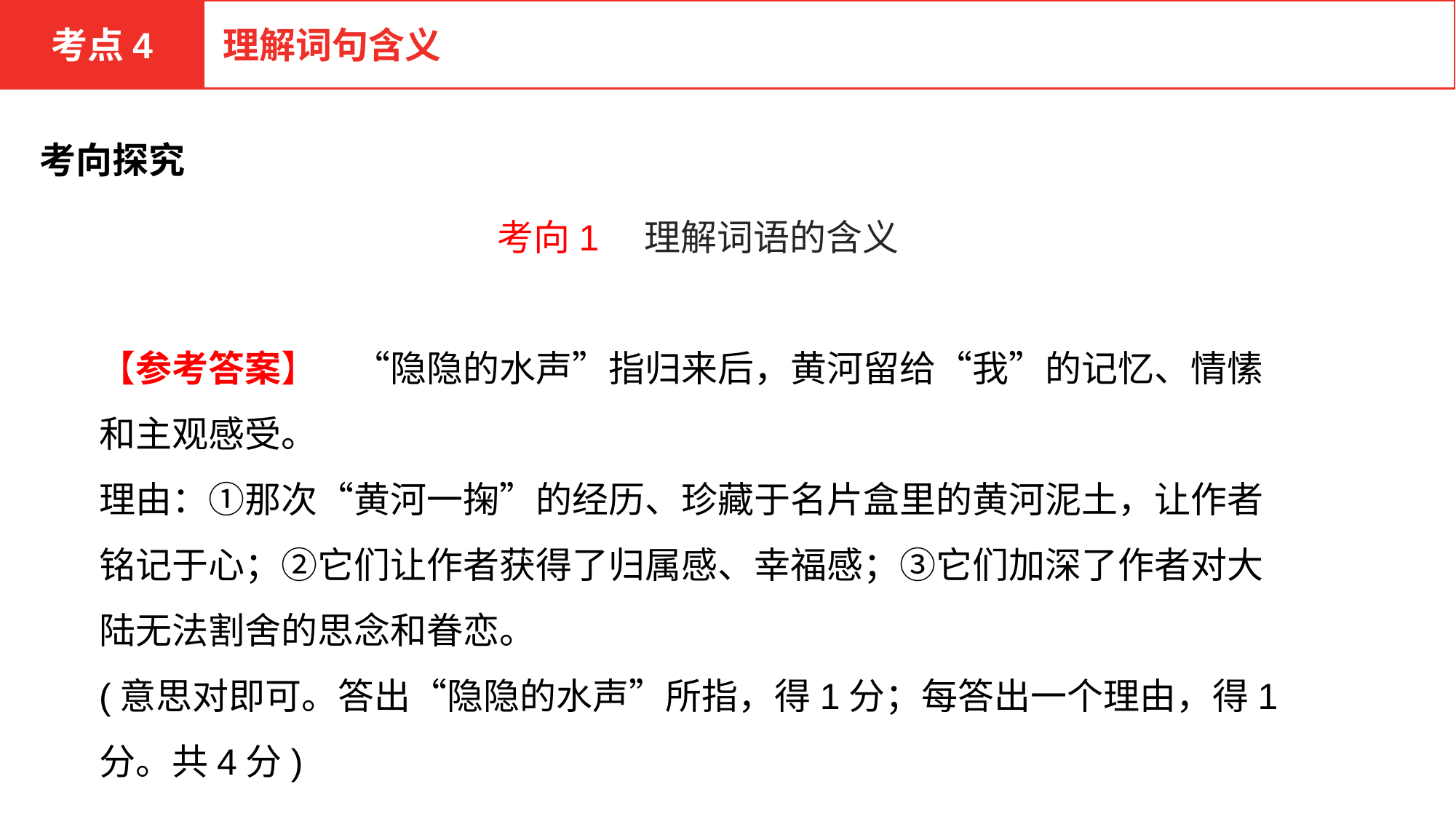

考点4
理解词句含义
考向探究
考向1　理解词语的含义

【参考答案】　“隐隐的水声”指归来后，黄河留给“我”的记忆、情愫和主观感受。
理由：①那次“黄河一掬”的经历、珍藏于名片盒里的黄河泥土，让作者铭记于心；②它们让作者获得了归属感、幸福感；③它们加深了作者对大陆无法割舍的思念和眷恋。
(意思对即可。答出“隐隐的水声”所指，得1分；每答出一个理由，得1分。共4分)